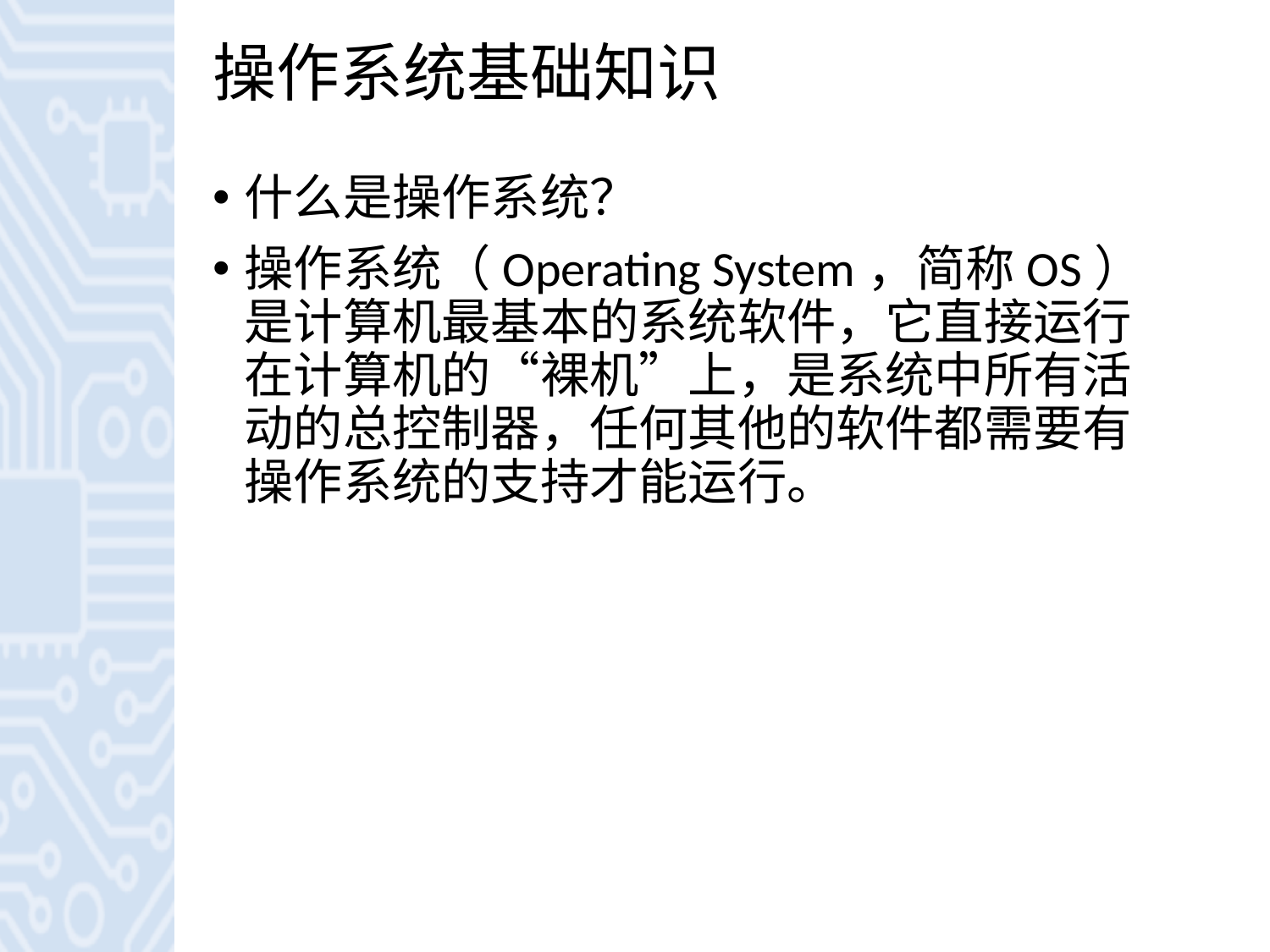

# 操作系统基础知识
什么是操作系统？
操作系统（Operating System，简称OS）是计算机最基本的系统软件，它直接运行在计算机的“裸机”上，是系统中所有活动的总控制器，任何其他的软件都需要有操作系统的支持才能运行。